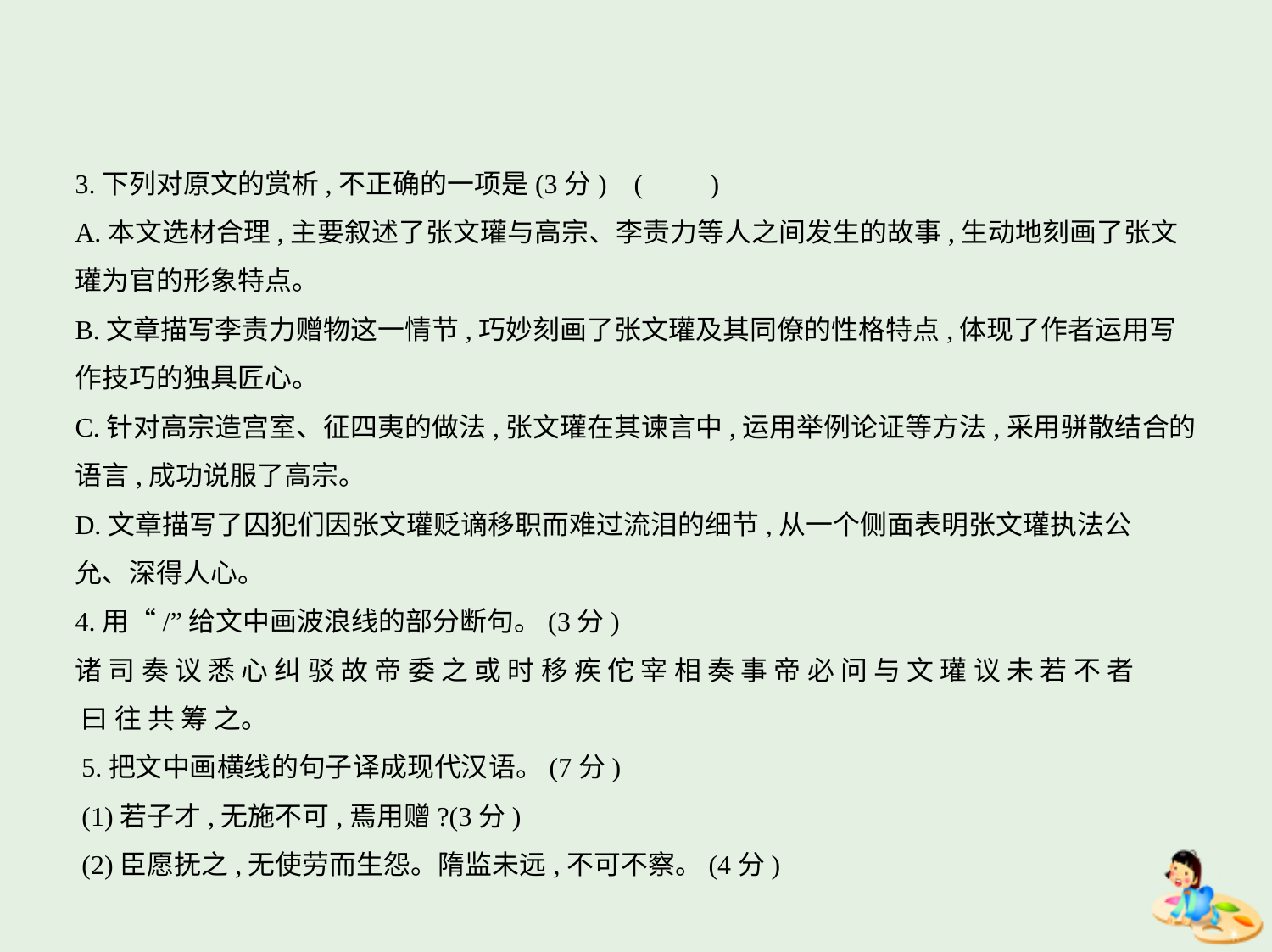

3.下列对原文的赏析,不正确的一项是(3分) (　　)
A.本文选材合理,主要叙述了张文瓘与高宗、李责力等人之间发生的故事,生动地刻画了张文
瓘为官的形象特点。
B.文章描写李责力赠物这一情节,巧妙刻画了张文瓘及其同僚的性格特点,体现了作者运用写
作技巧的独具匠心。
C.针对高宗造宫室、征四夷的做法,张文瓘在其谏言中,运用举例论证等方法,采用骈散结合的
语言,成功说服了高宗。
D.文章描写了囚犯们因张文瓘贬谪移职而难过流泪的细节,从一个侧面表明张文瓘执法公
允、深得人心。
4.用“/”给文中画波浪线的部分断句。(3分)
诸 司 奏 议 悉 心 纠 驳 故 帝 委 之 或 时 移 疾 佗 宰 相 奏 事 帝 必 问 与 文 瓘 议 未 若 不 者
 曰 往 共 筹 之。
5.把文中画横线的句子译成现代汉语。(7分)
(1)若子才,无施不可,焉用赠?(3分)
(2)臣愿抚之,无使劳而生怨。隋监未远,不可不察。(4分)